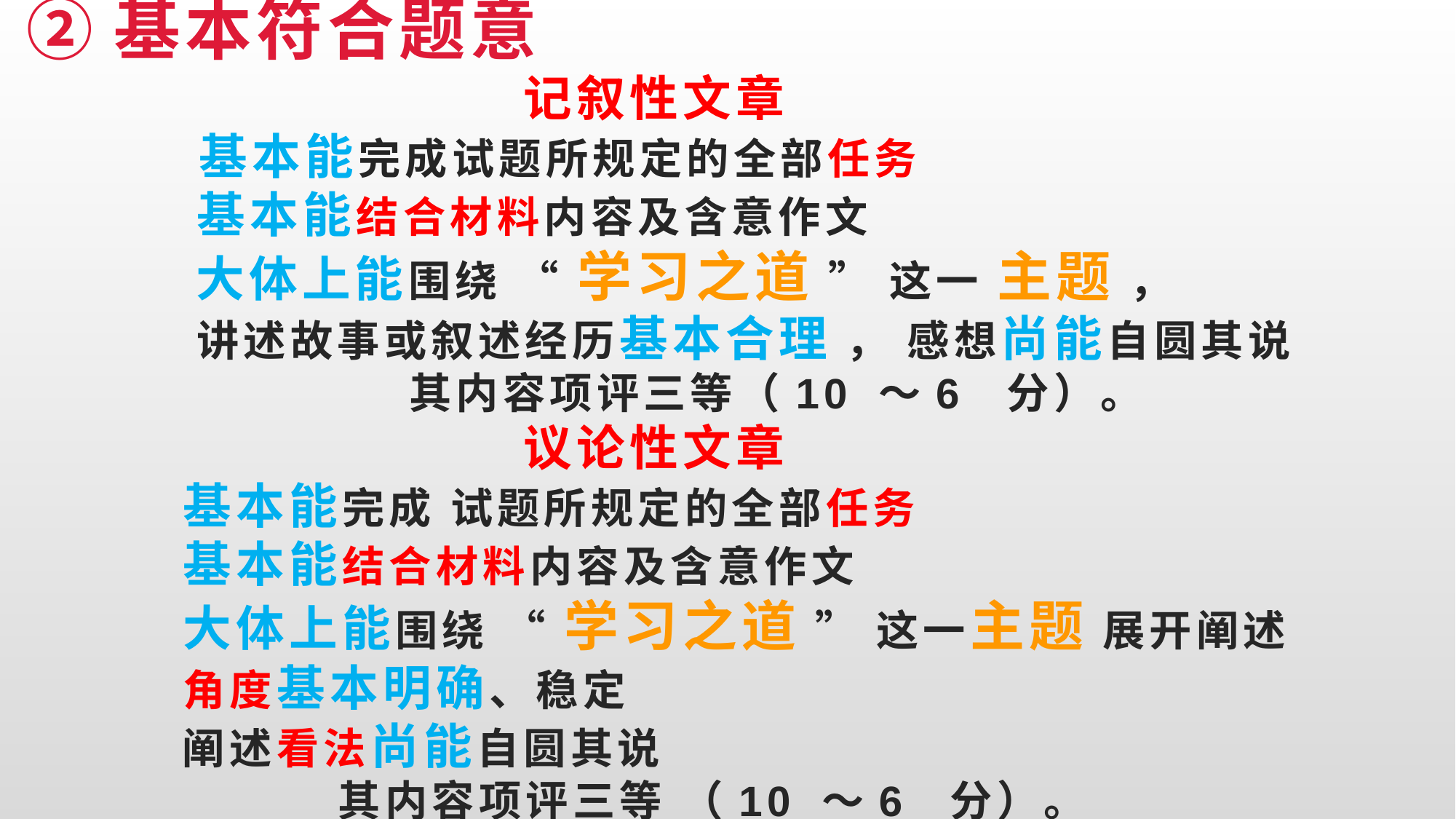

# ②基本符合题意 记叙性文章 基本能完成试题所规定的全部任务 基本能结合材料内容及含意作文 大体上能围绕 “ 学习之道 ” 这一 主题 ， 讲述故事或叙述经历基本合理 ， 感想尚能自圆其说 其内容项评三等（10 ～6  分）。 议论性文章 基本能完成 试题所规定的全部任务 基本能结合材料内容及含意作文 大体上能围绕 “ 学习之道 ” 这一主题 展开阐述 角度基本明确、稳定 阐述看法尚能自圆其说 其内容项评三等 （10 ～6  分）。